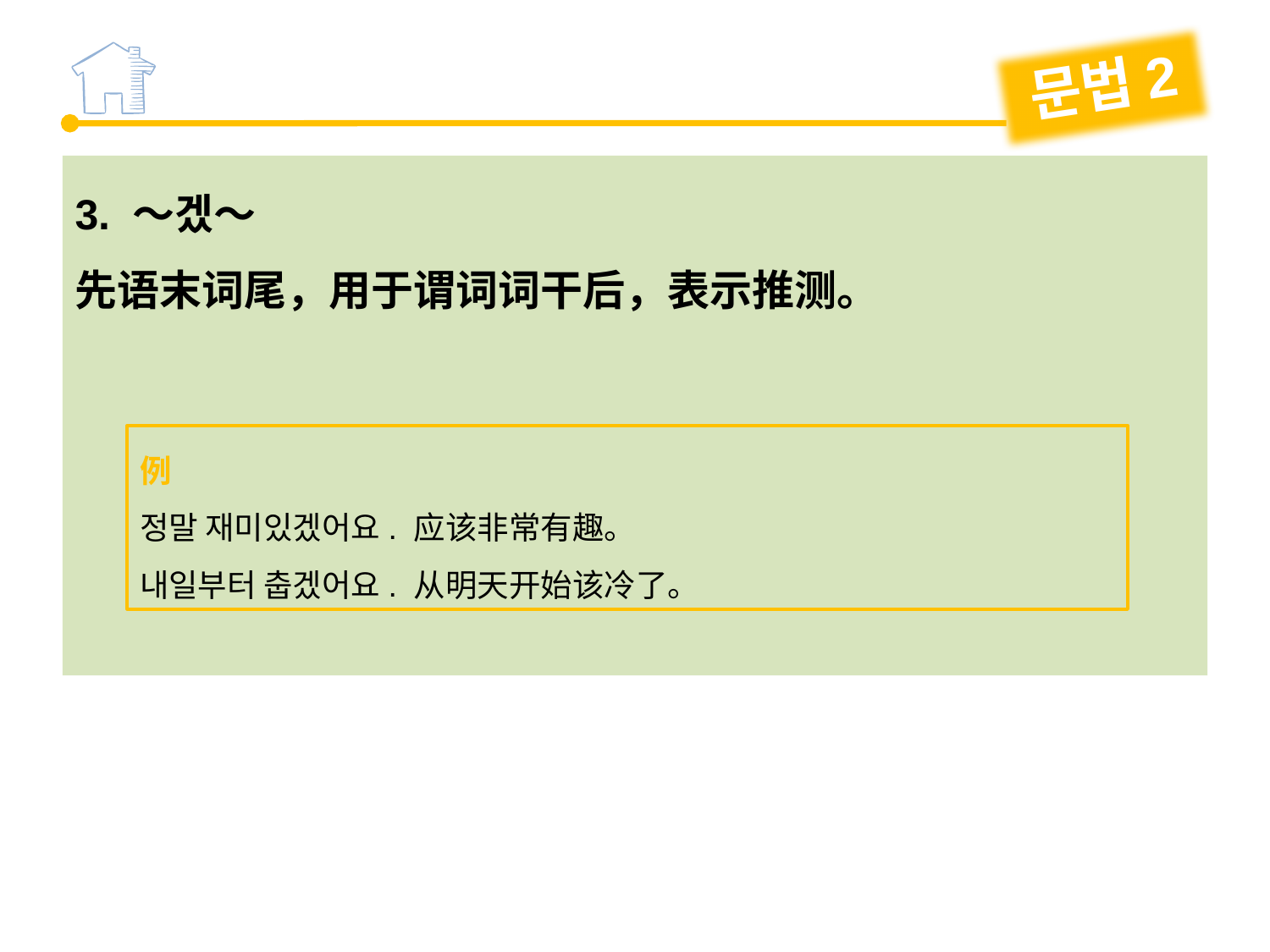

문법2

3. ～겠～
先语末词尾，用于谓词词干后，表示推测。

例
정말 재미있겠어요. 应该非常有趣。
내일부터 춥겠어요. 从明天开始该冷了。